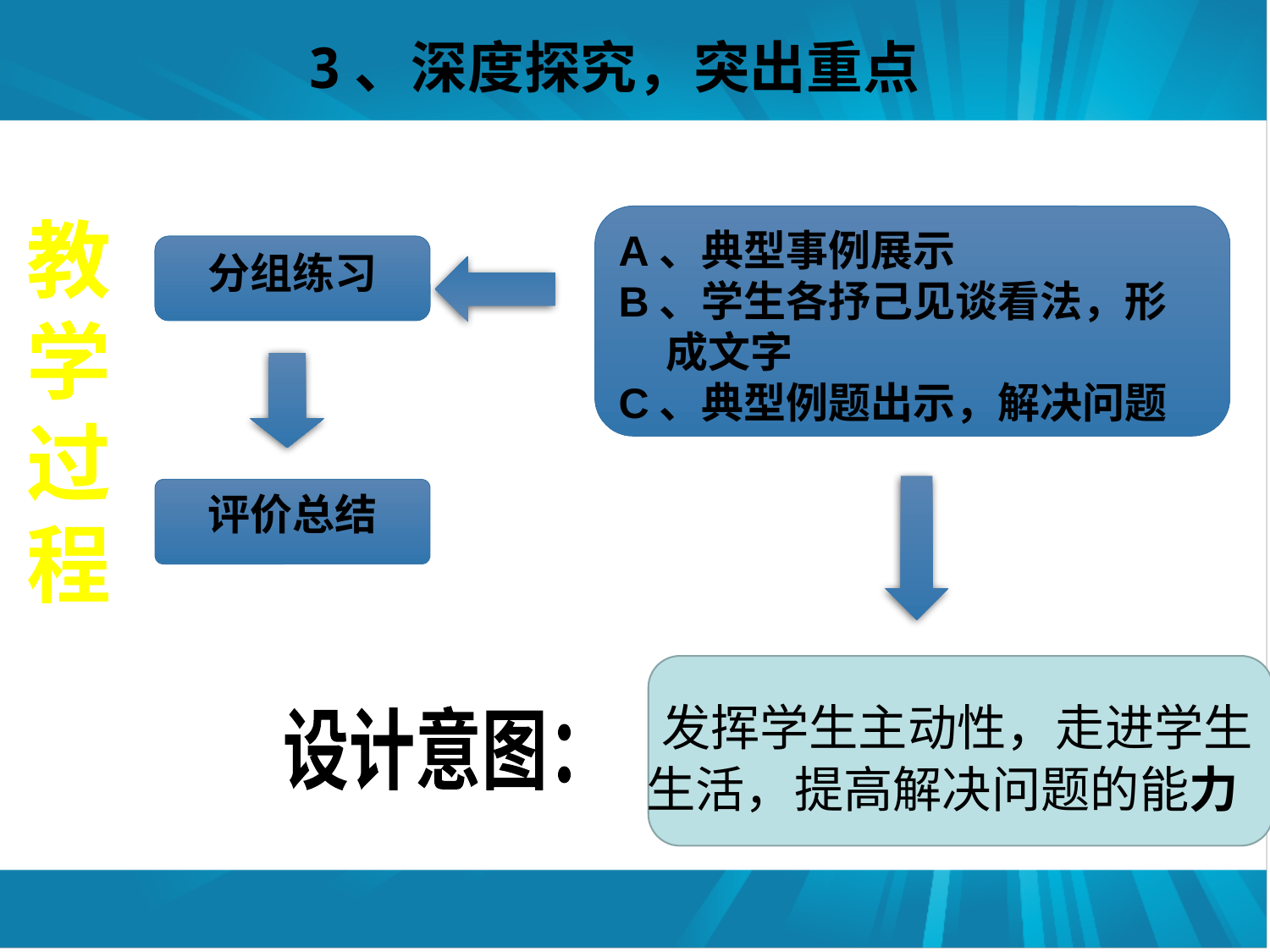

3、深度探究，突出重点
教学过程
A、典型事例展示
B、学生各抒己见谈看法，形成文字
C、典型例题出示，解决问题

分组练习

评价总结

 发挥学生主动性，走进学生生活，提高解决问题的能力
设计意图：